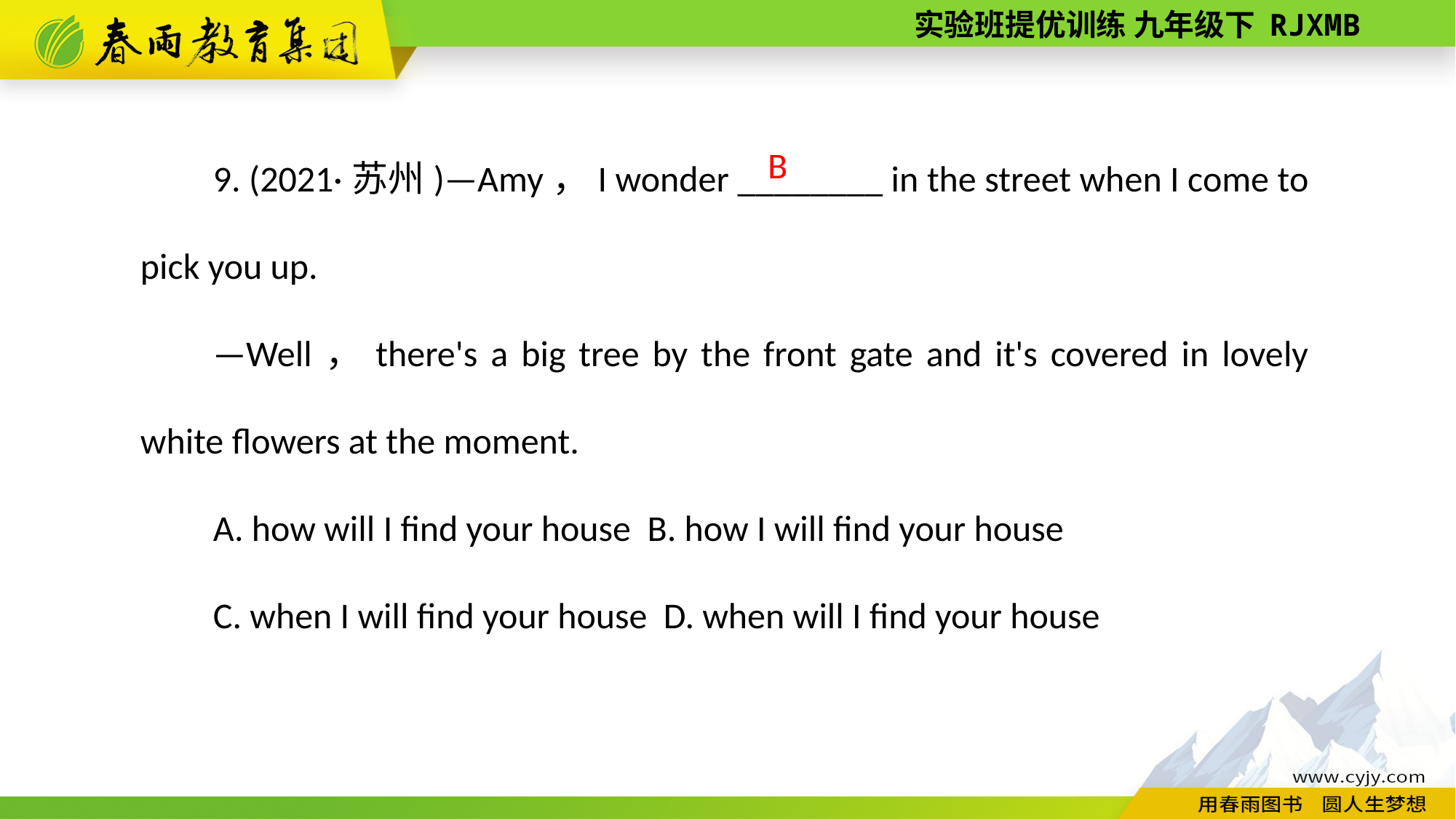

9. (2021·苏州)—Amy，I wonder ________ in the street when I come to pick you up.
—Well，there's a big tree by the front gate and it's covered in lovely white flowers at the moment.
A. how will I find your house  B. how I will find your house
C. when I will find your house  D. when will I find your house
B